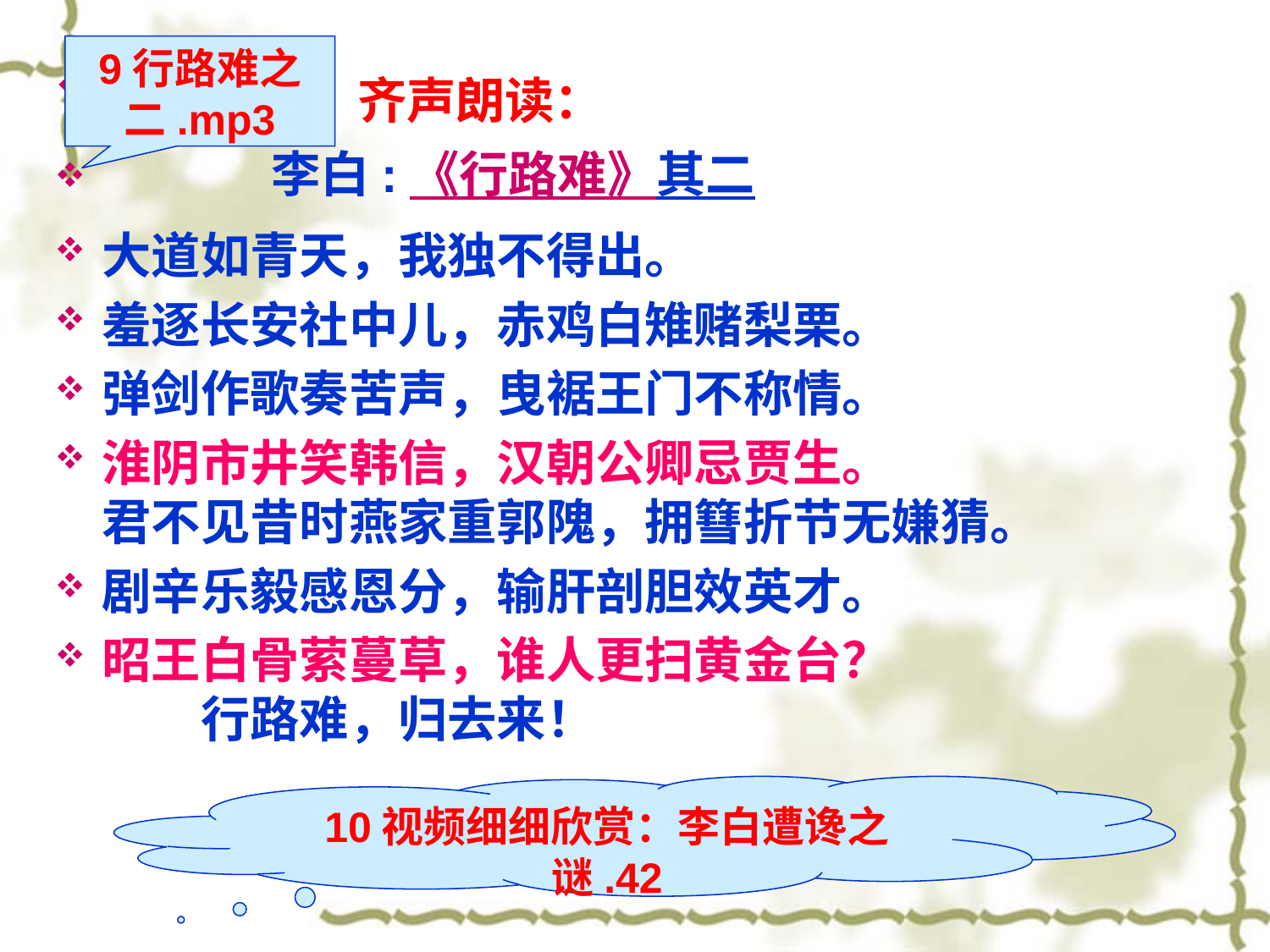

9行路难之二.mp3
               齐声朗读：
              李白:《行路难》其二
大道如青天，我独不得出。
羞逐长安社中儿，赤鸡白雉赌梨栗。
弹剑作歌奏苦声，曳裾王门不称情。
淮阴市井笑韩信，汉朝公卿忌贾生。
君不见昔时燕家重郭隗，拥篲折节无嫌猜。
剧辛乐毅感恩分，输肝剖胆效英才。
昭王白骨萦蔓草，谁人更扫黄金台？
　　行路难，归去来！
10视频细细欣赏：李白遭谗之谜.42